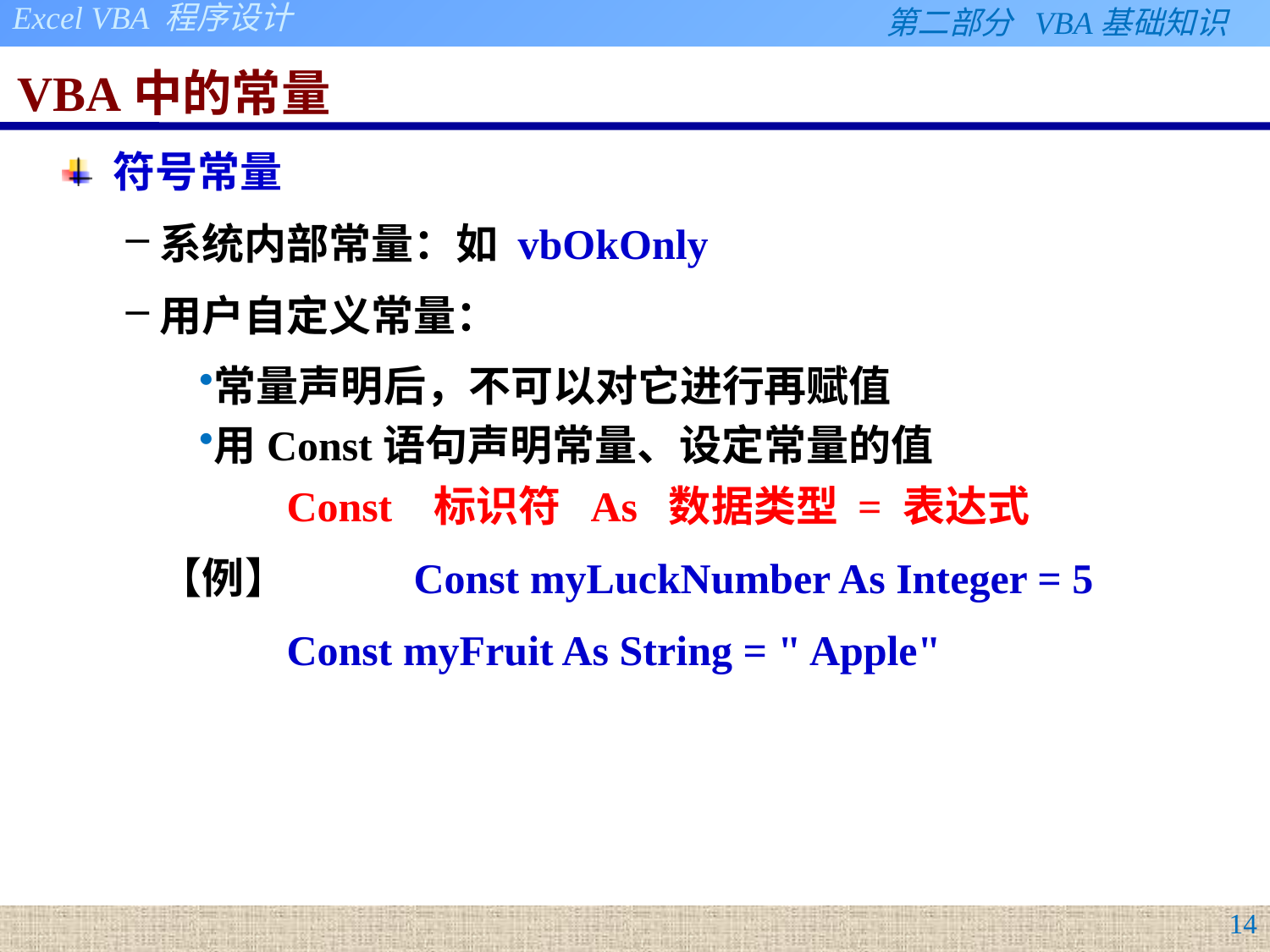

# VBA中的常量
符号常量
系统内部常量：如 vbOkOnly
用户自定义常量：
常量声明后，不可以对它进行再赋值
用Const语句声明常量、设定常量的值
	Const   标识符  As  数据类型 = 表达式
【例】	Const myLuckNumber As Integer = 5
    	Const myFruit As String = " Apple"